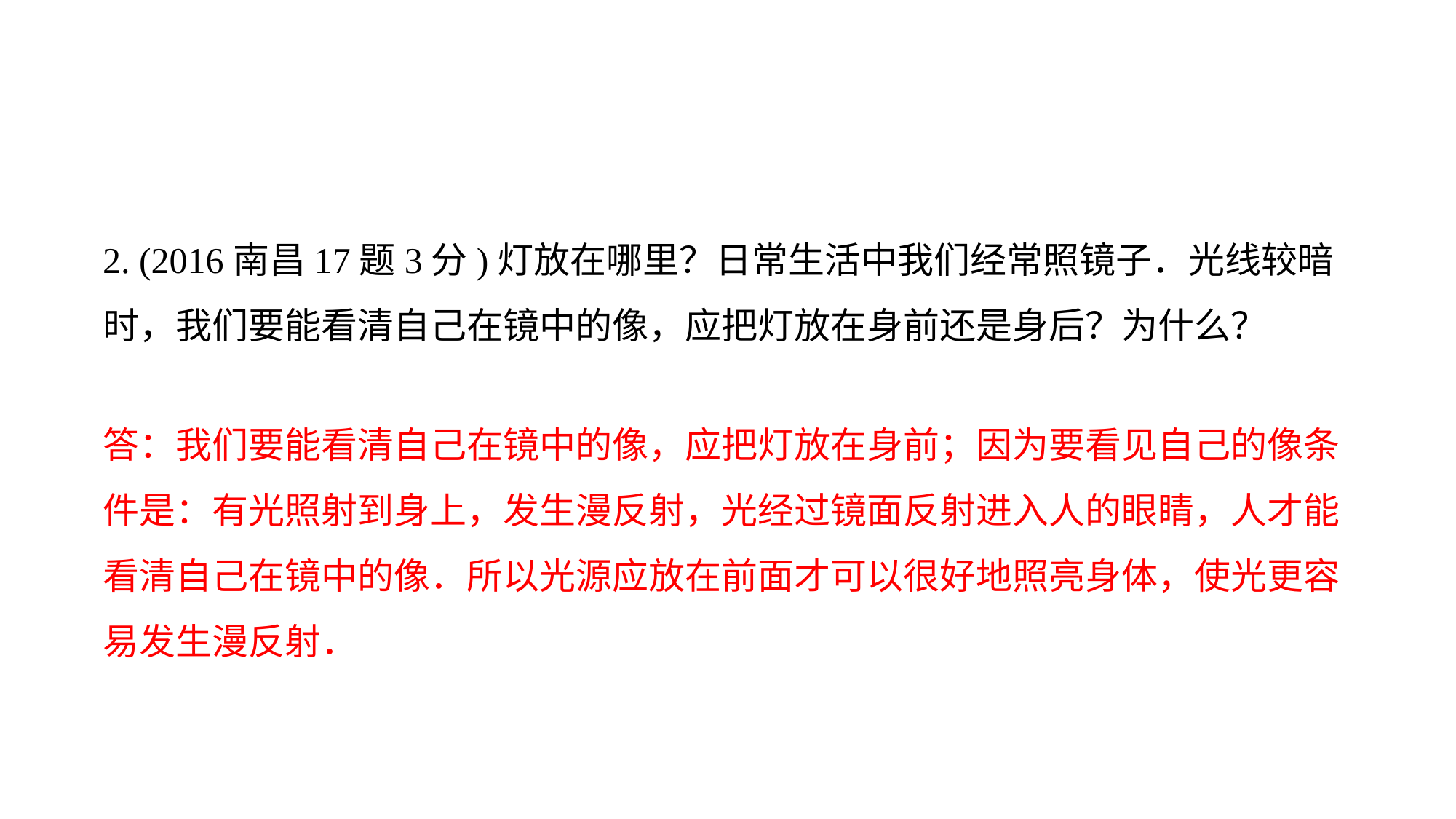

2. (2016南昌17题3分)灯放在哪里？日常生活中我们经常照镜子．光线较暗时，我们要能看清自己在镜中的像，应把灯放在身前还是身后？为什么？
答：我们要能看清自己在镜中的像，应把灯放在身前；因为要看见自己的像条件是：有光照射到身上，发生漫反射，光经过镜面反射进入人的眼睛，人才能看清自己在镜中的像．所以光源应放在前面才可以很好地照亮身体，使光更容易发生漫反射．